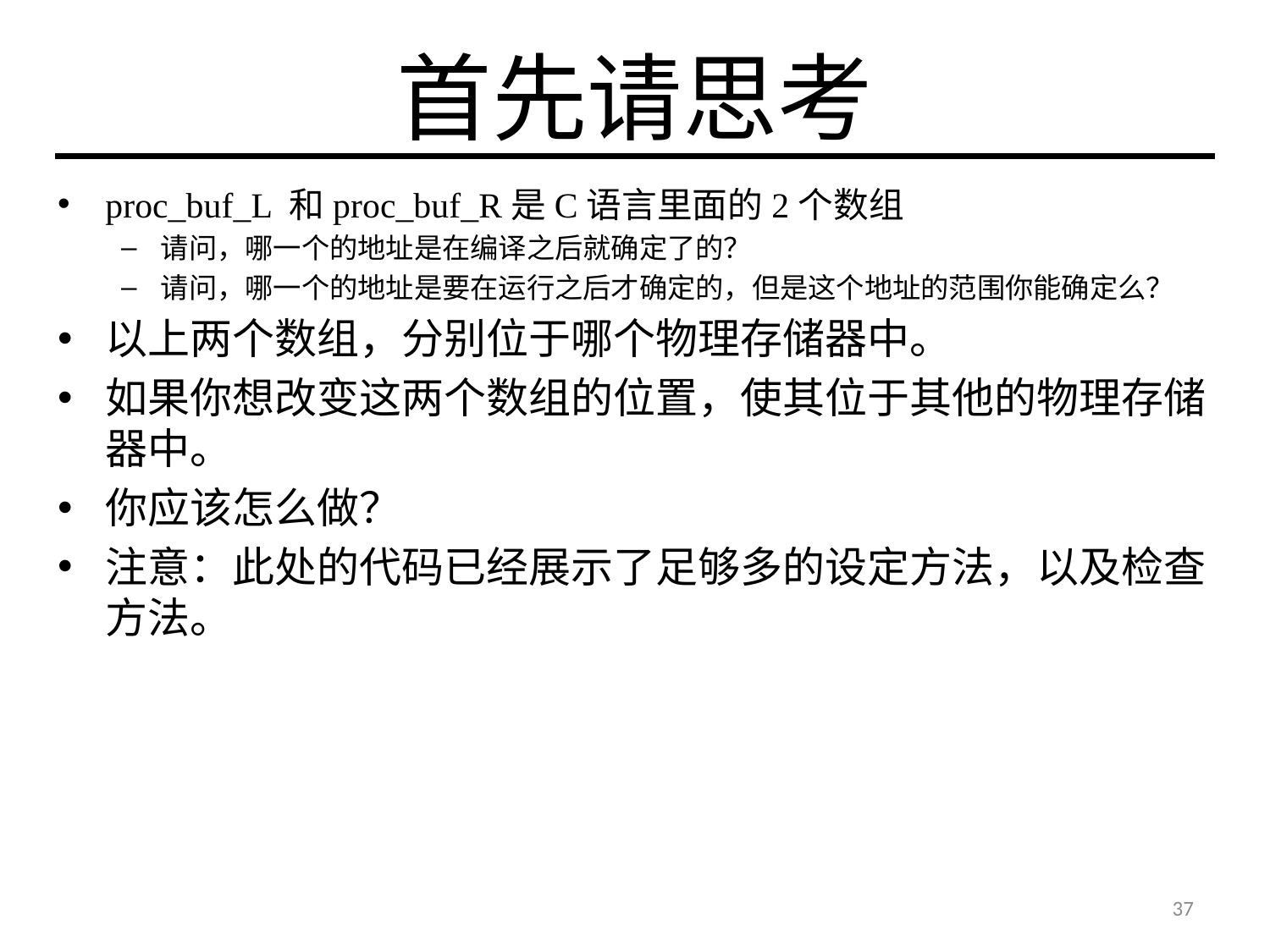

# 首先请思考
proc_buf_L 和proc_buf_R是C语言里面的2个数组
请问，哪一个的地址是在编译之后就确定了的？
请问，哪一个的地址是要在运行之后才确定的，但是这个地址的范围你能确定么？
以上两个数组，分别位于哪个物理存储器中。
如果你想改变这两个数组的位置，使其位于其他的物理存储器中。
你应该怎么做？
注意：此处的代码已经展示了足够多的设定方法，以及检查方法。
37